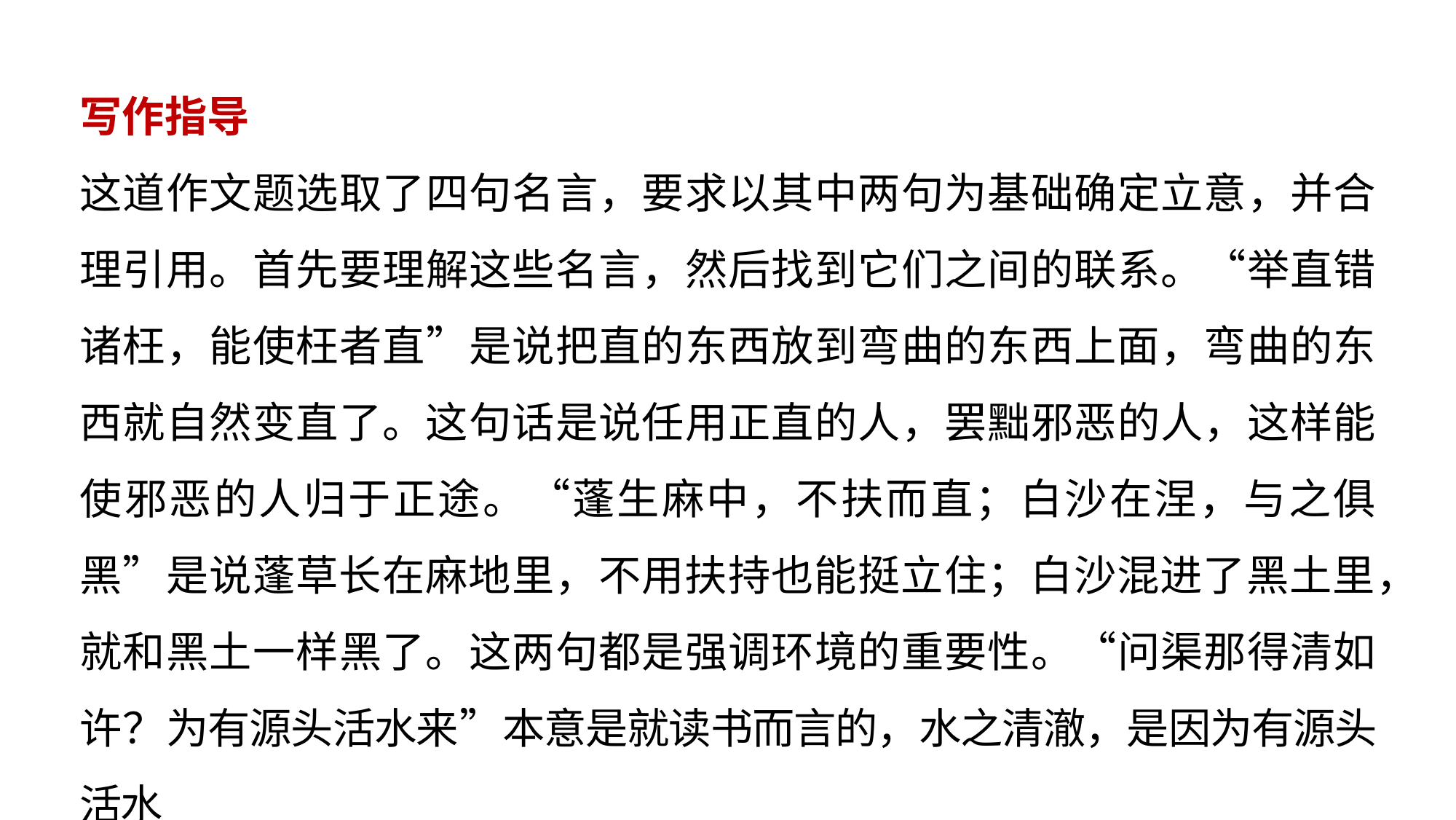

写作指导
这道作文题选取了四句名言，要求以其中两句为基础确定立意，并合理引用。首先要理解这些名言，然后找到它们之间的联系。“举直错诸枉，能使枉者直”是说把直的东西放到弯曲的东西上面，弯曲的东西就自然变直了。这句话是说任用正直的人，罢黜邪恶的人，这样能使邪恶的人归于正途。“蓬生麻中，不扶而直；白沙在涅，与之俱黑”是说蓬草长在麻地里，不用扶持也能挺立住；白沙混进了黑土里，就和黑土一样黑了。这两句都是强调环境的重要性。“问渠那得清如许？为有源头活水来”本意是就读书而言的，水之清澈，是因为有源头活水